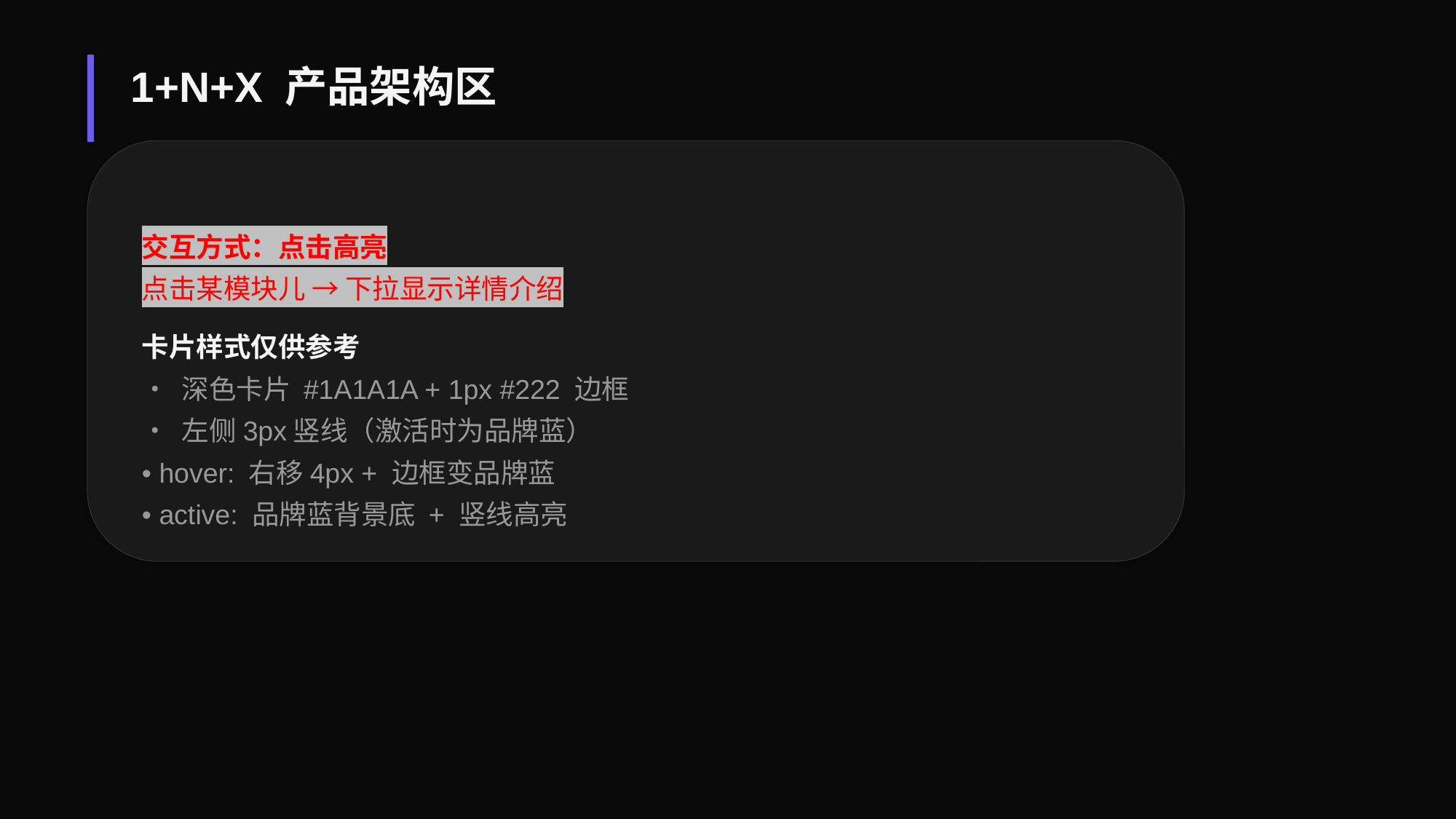

1+N+X 产品架构区

交互方式：点击高亮
点击某模块儿 → 下拉显示详情介绍

卡片样式仅供参考
• 深色卡片 #1A1A1A + 1px #222 边框
• 左侧3px竖线（激活时为品牌蓝）
• hover: 右移4px + 边框变品牌蓝
• active: 品牌蓝背景底 + 竖线高亮